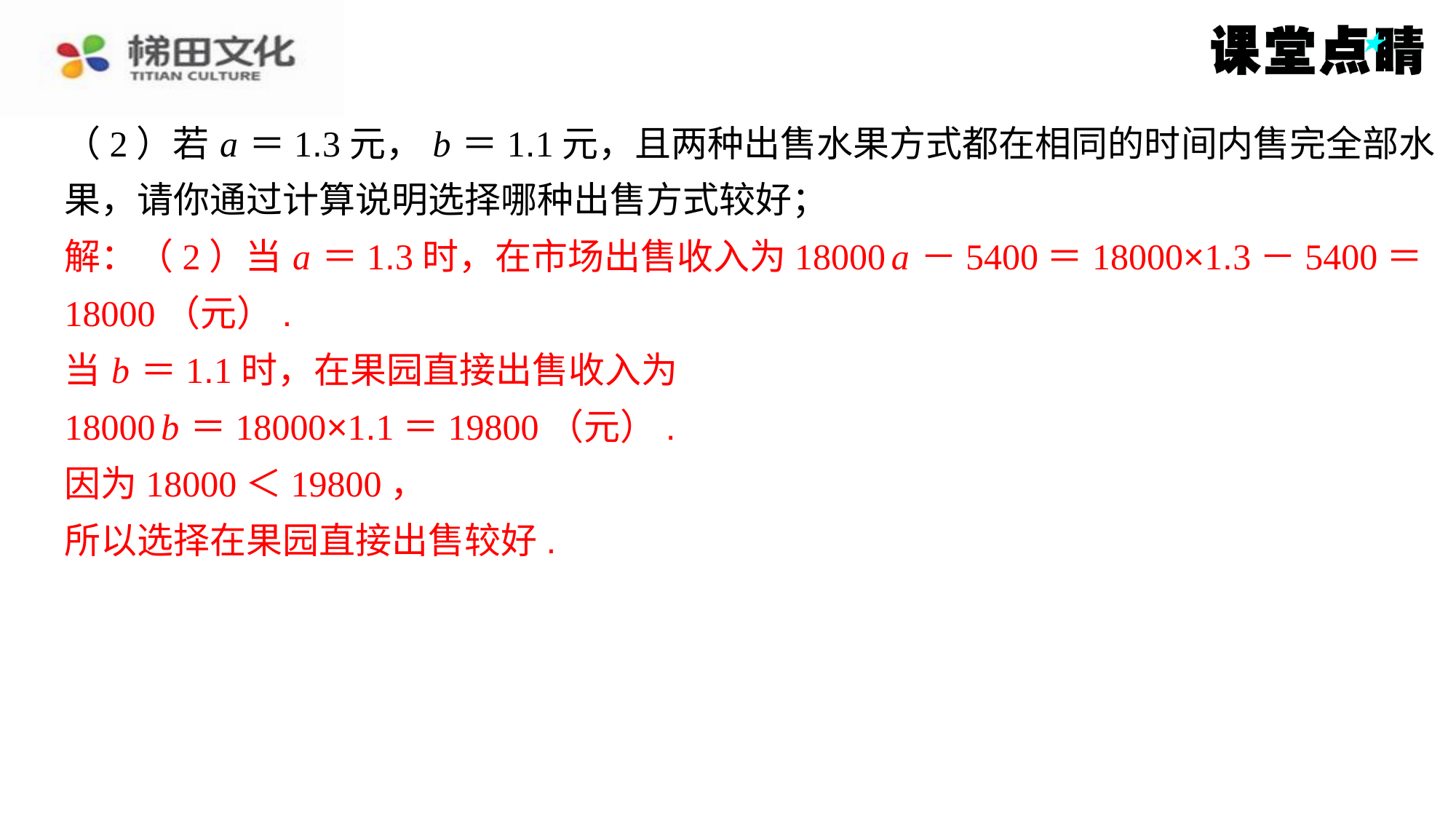

（2）若 a ＝1.3元， b ＝1.1元，且两种出售水果方式都在相同的时间内售完全部水
果，请你通过计算说明选择哪种出售方式较好；
解：（2）当 a ＝1.3时，在市场出售收入为18000 a －5400＝18000×1.3－5400＝
18000（元）.
当 b ＝1.1时，在果园直接出售收入为
18000 b ＝18000×1.1＝19800（元）.
因为18000＜19800，
所以选择在果园直接出售较好.
解：（2）当 a ＝1.3时，在市场出售收入为18000 a －5400＝18000×1.3－5400＝
18000（元）.
当 b ＝1.1时，在果园直接出售收入为
18000 b ＝18000×1.1＝19800（元）.
因为18000＜19800，
所以选择在果园直接出售较好.